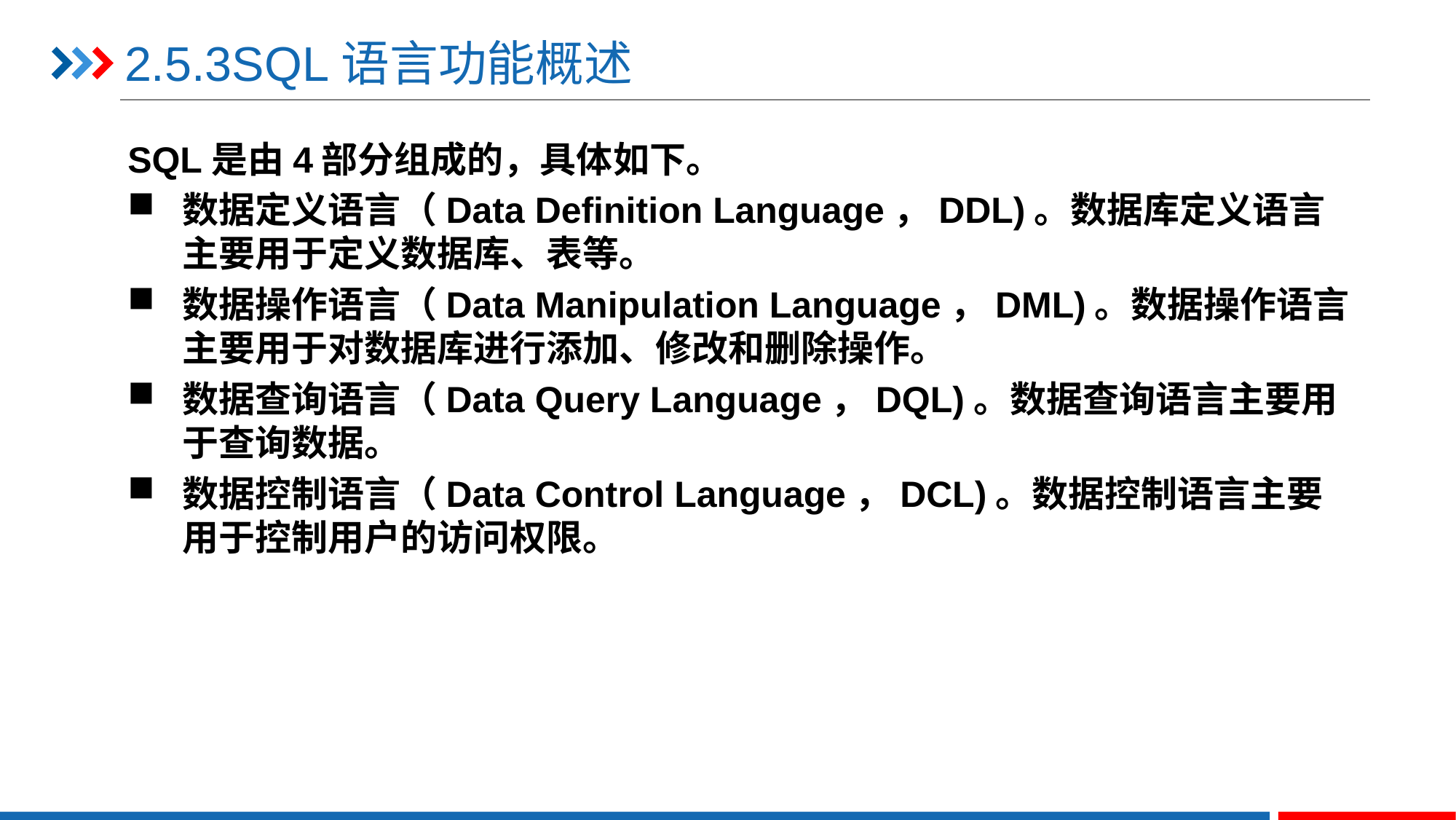

# 2.5.3SQL语言功能概述
SQL是由4部分组成的，具体如下。
数据定义语言（Data Definition Language，DDL)。数据库定义语言主要用于定义数据库、表等。
数据操作语言（Data Manipulation Language，DML)。数据操作语言主要用于对数据库进行添加、修改和删除操作。
数据查询语言（Data Query Language，DQL)。数据查询语言主要用于查询数据。
数据控制语言（Data Control Language，DCL)。数据控制语言主要用于控制用户的访问权限。